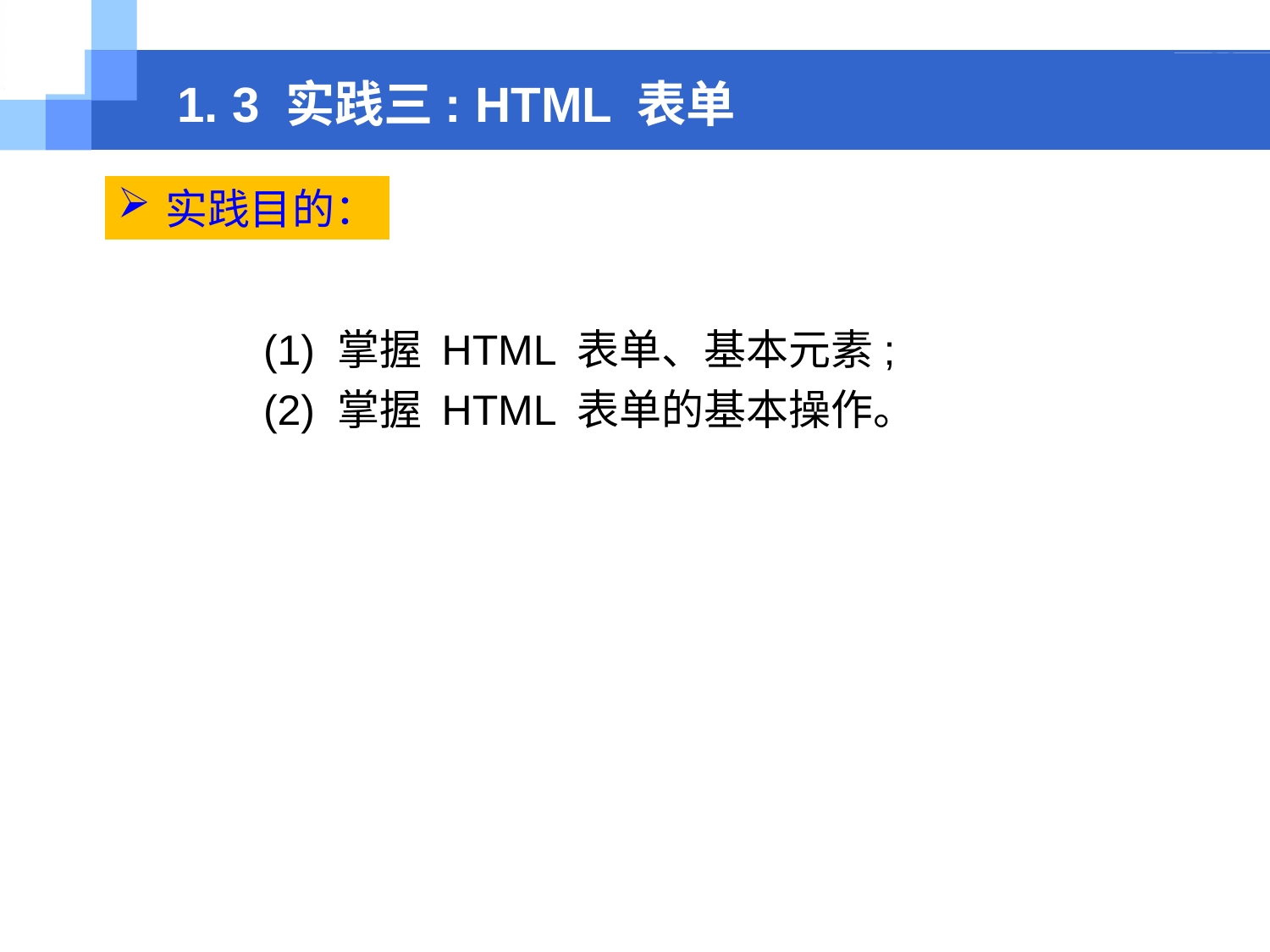

1. 3 实践三: HTML 表单
实践目的：
(1) 掌握 HTML 表单、基本元素;
(2) 掌握 HTML 表单的基本操作。